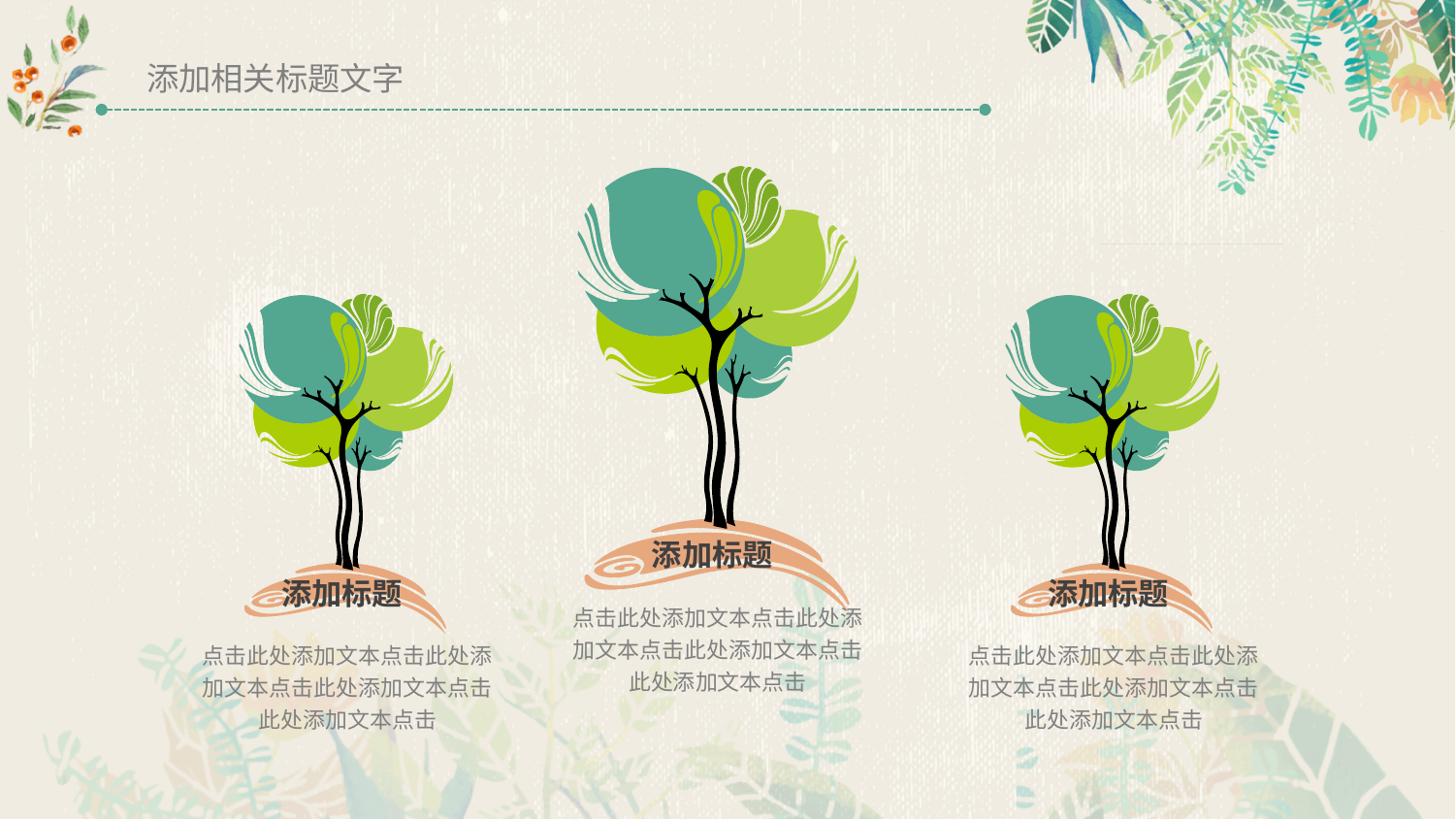

添加相关标题文字

添加标题
添加标题
添加标题
点击此处添加文本点击此处添加文本点击此处添加文本点击此处添加文本点击
点击此处添加文本点击此处添加文本点击此处添加文本点击此处添加文本点击
点击此处添加文本点击此处添加文本点击此处添加文本点击此处添加文本点击